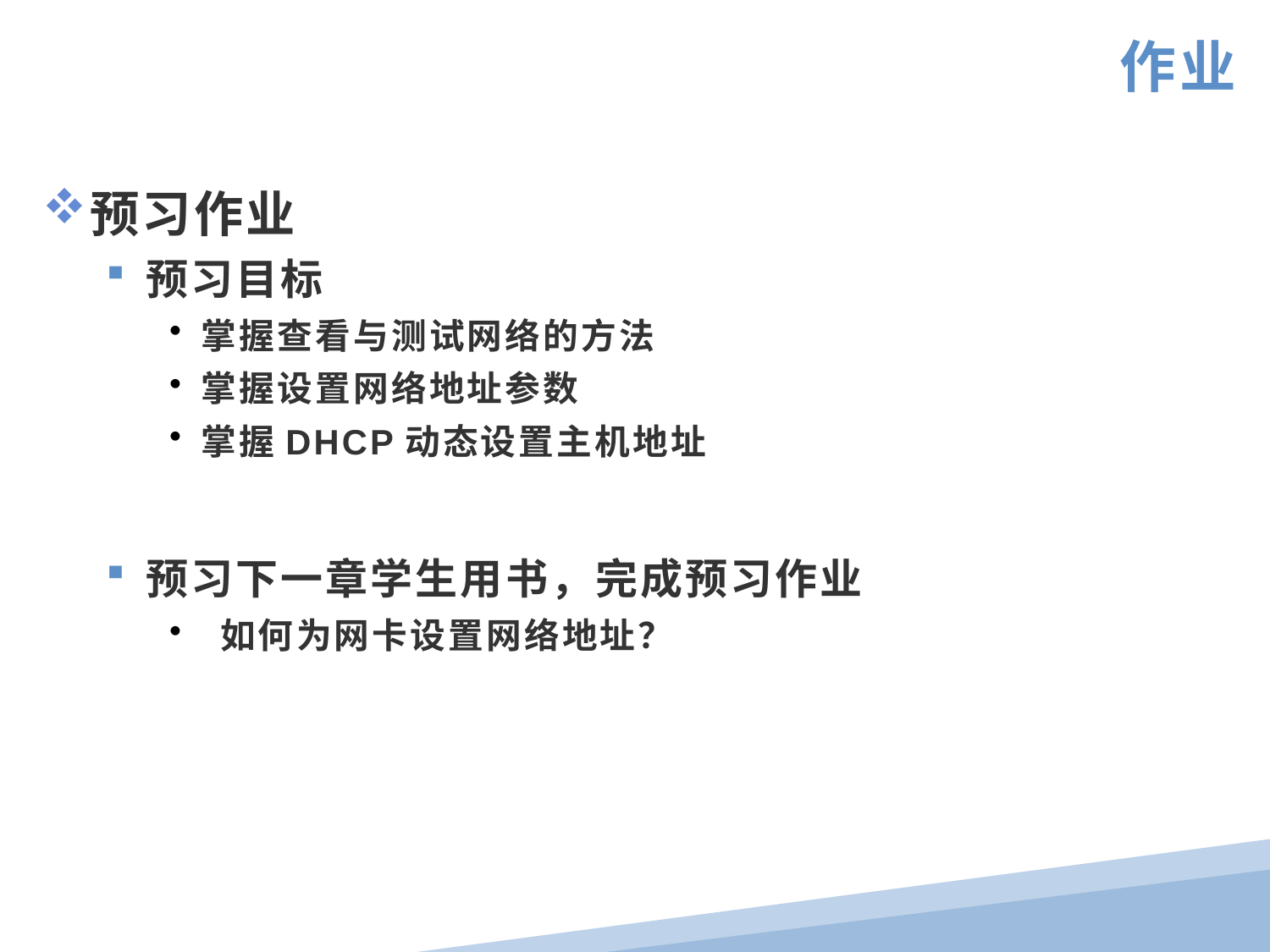

作业
预习作业
预习目标
掌握查看与测试网络的方法
掌握设置网络地址参数
掌握DHCP动态设置主机地址

预习下一章学生用书，完成预习作业
 如何为网卡设置网络地址？